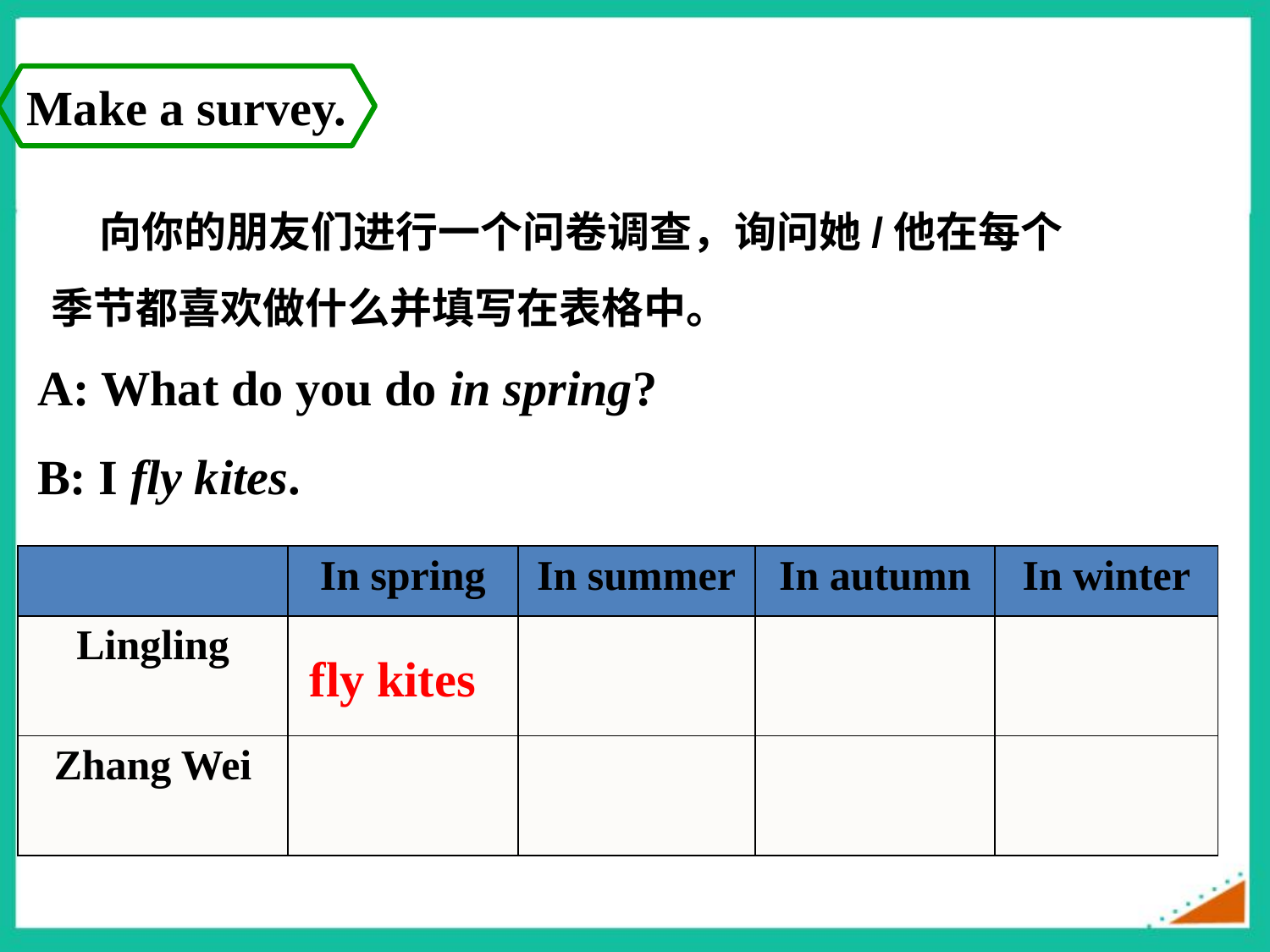

Make a survey.
    向你的朋友们进行一个问卷调查，询问她/他在每个季节都喜欢做什么并填写在表格中。
A: What do you do in spring?
B: I fly kites.
|  | In spring | In summer | In autumn | In winter |
| --- | --- | --- | --- | --- |
| Lingling |  |  |  |  |
| Zhang Wei |  |  |  |  |
fly kites